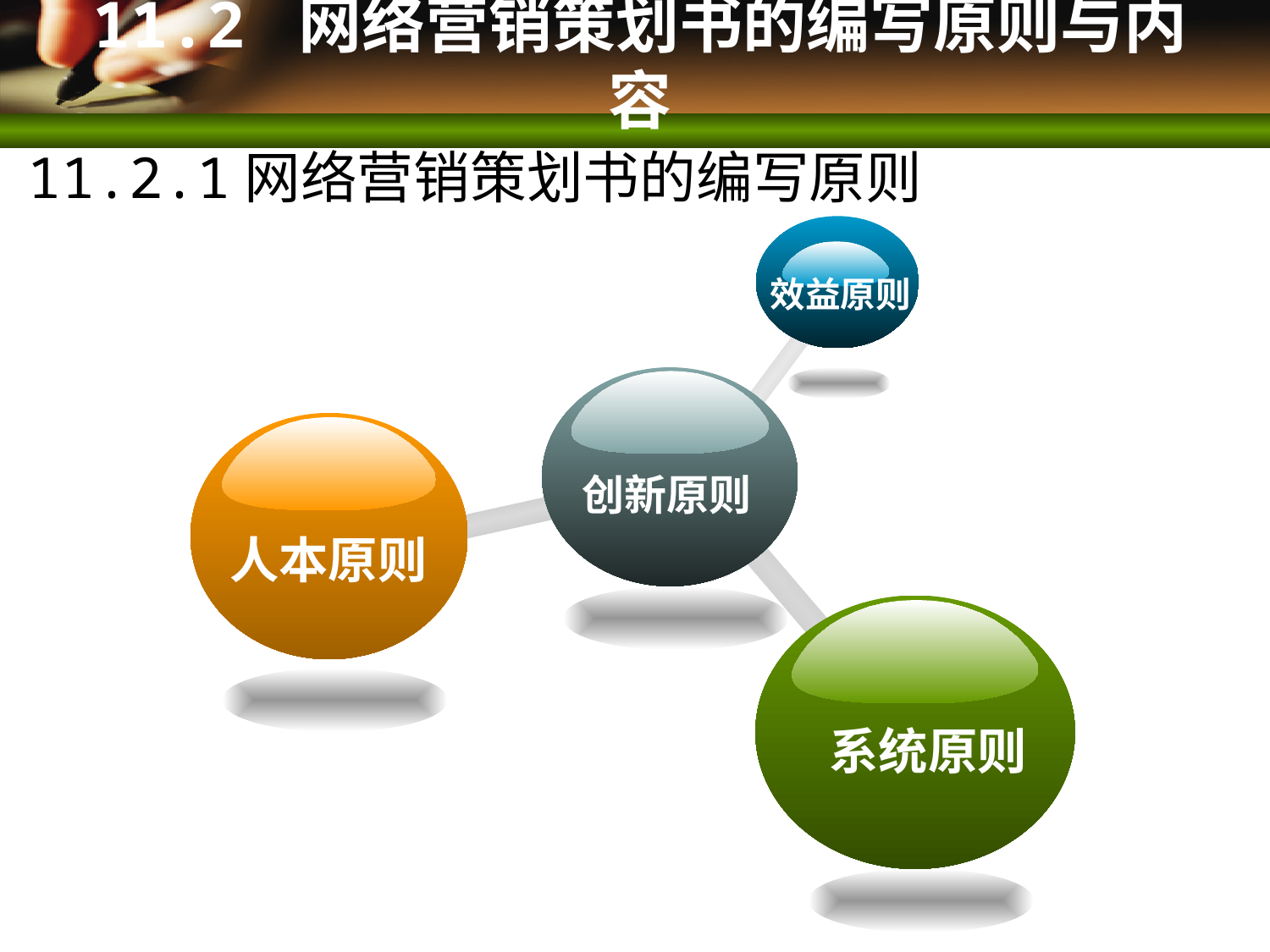

# 11.2 网络营销策划书的编写原则与内容
11.2.1网络营销策划书的编写原则

效益原则

创新原则

人本原则

系统原则